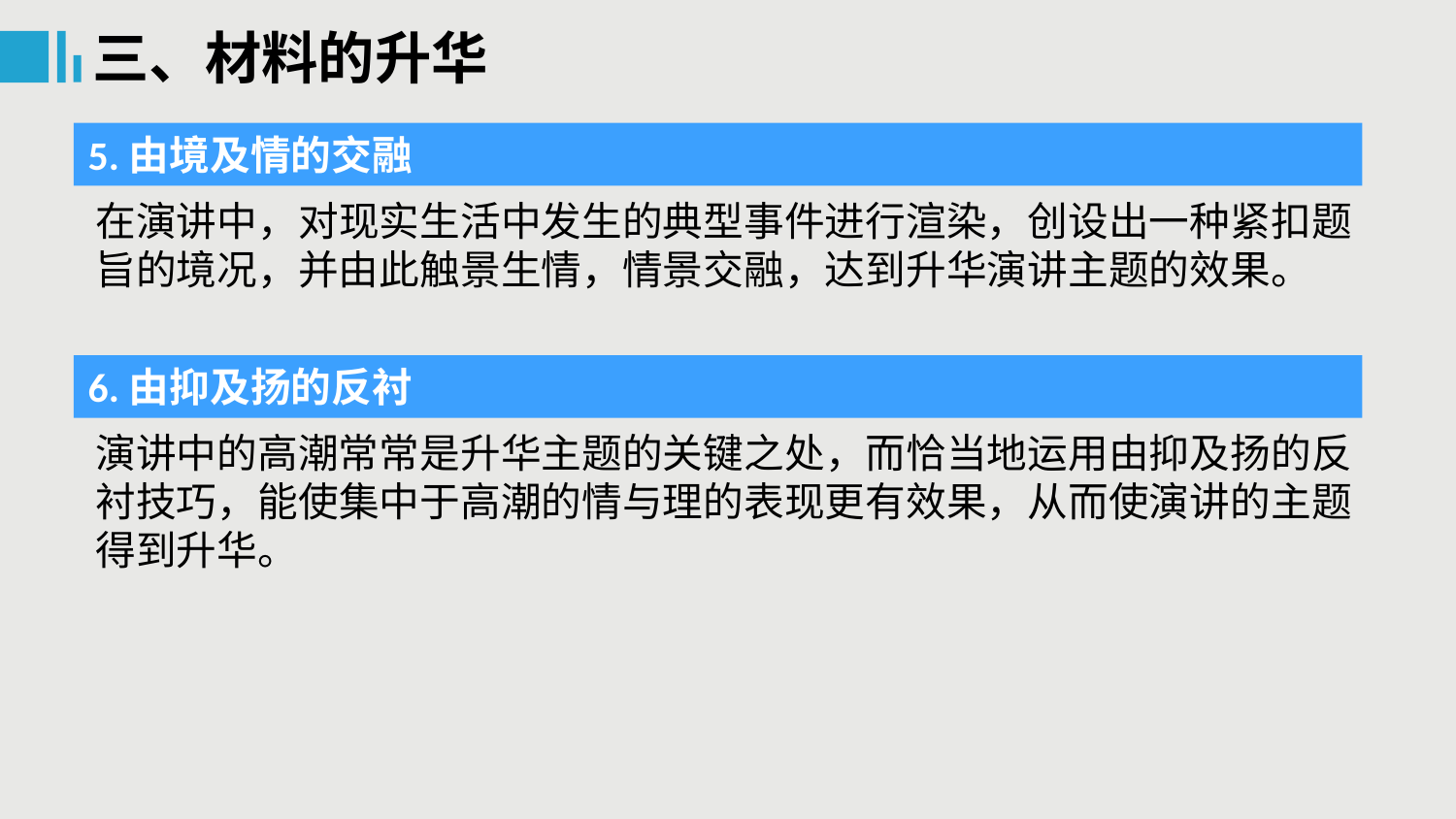

三、材料的升华

5.由境及情的交融
在演讲中，对现实生活中发生的典型事件进行渲染，创设出一种紧扣题旨的境况，并由此触景生情，情景交融，达到升华演讲主题的效果。
6.由抑及扬的反衬
演讲中的高潮常常是升华主题的关键之处，而恰当地运用由抑及扬的反衬技巧，能使集中于高潮的情与理的表现更有效果，从而使演讲的主题得到升华。